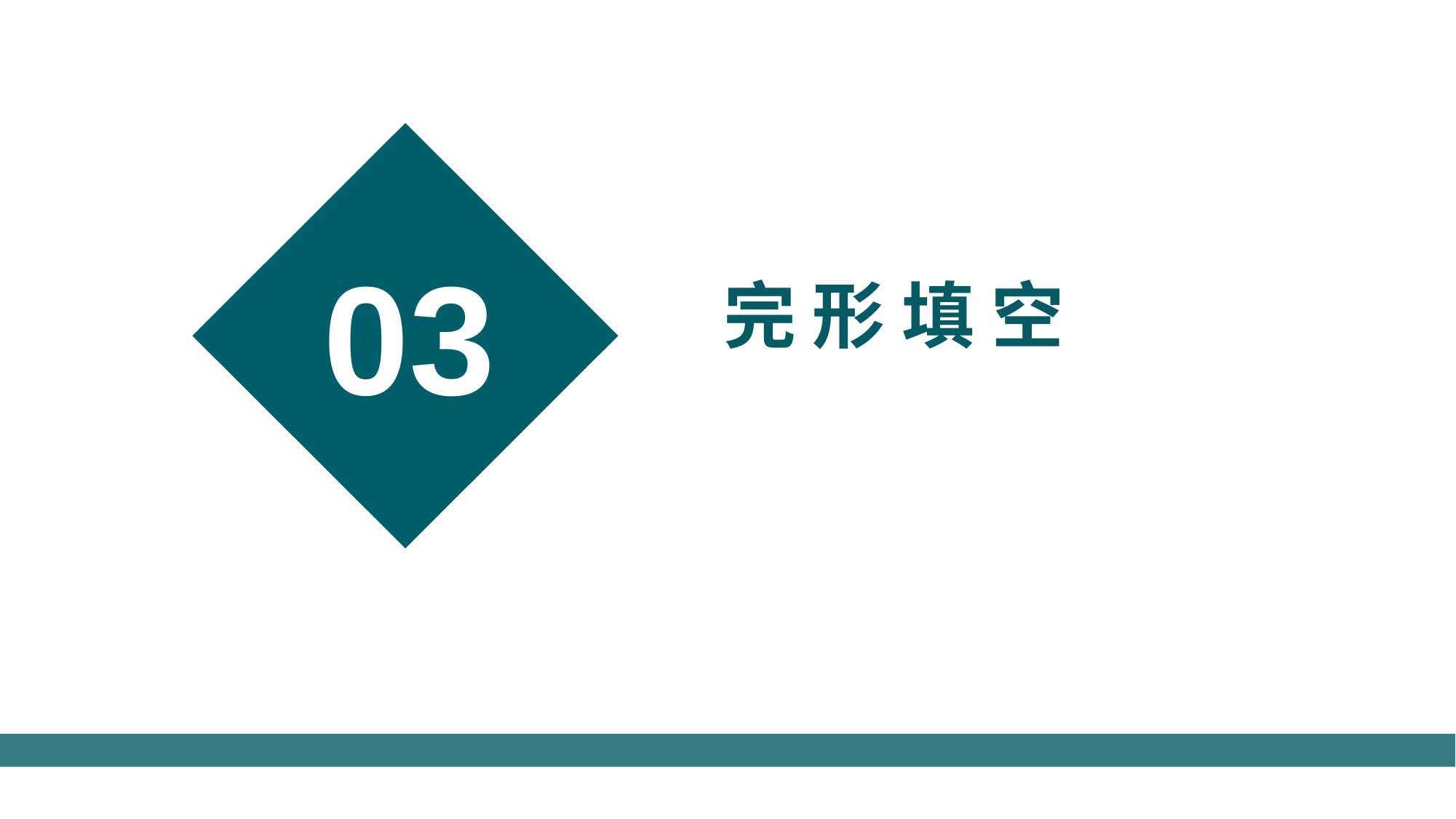

03
PART
   1
  完 形 填 空